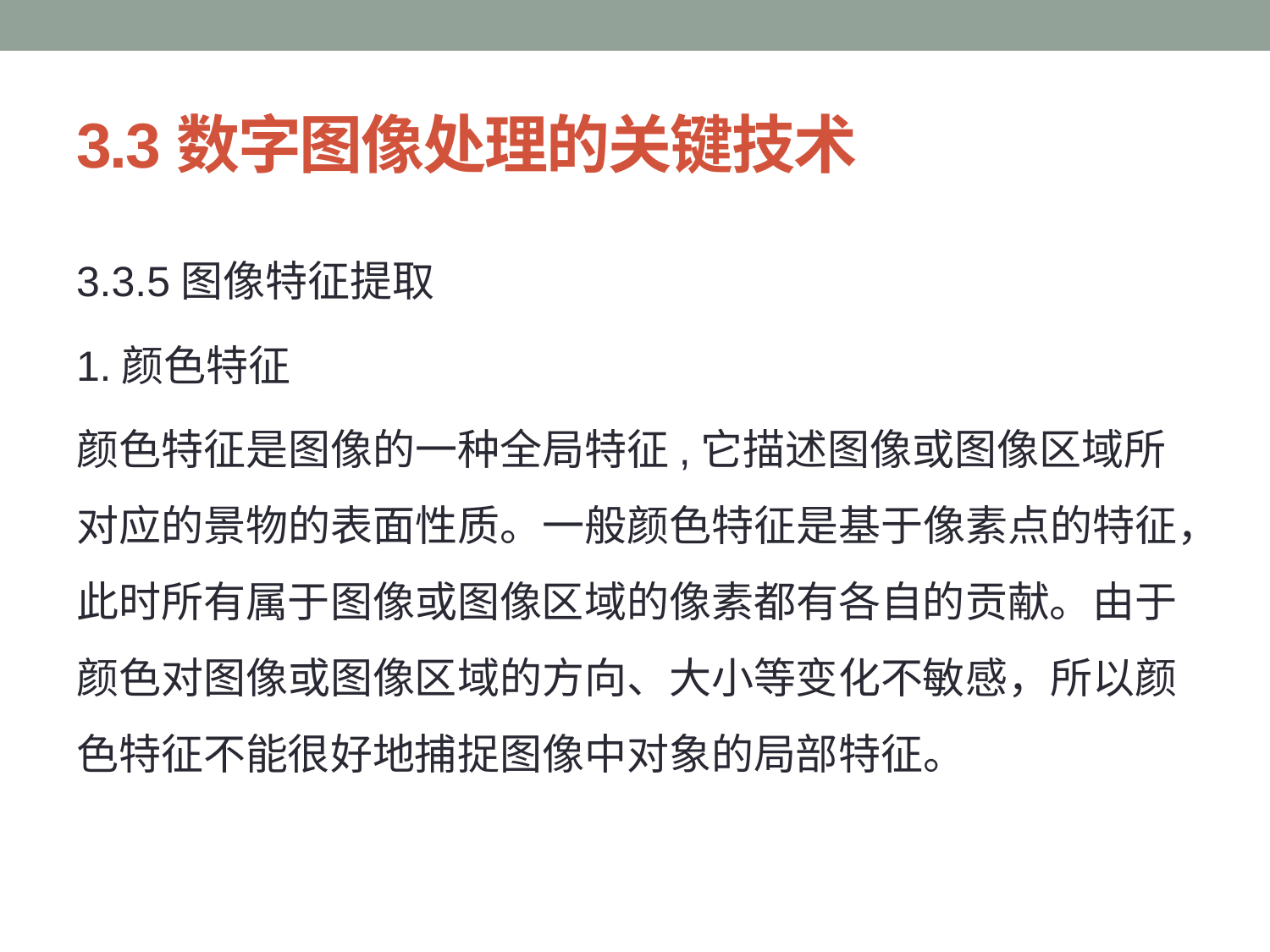

# 3.3数字图像处理的关键技术
3.3.5图像特征提取
1.颜色特征
颜色特征是图像的一种全局特征,它描述图像或图像区域所对应的景物的表面性质。一般颜色特征是基于像素点的特征，此时所有属于图像或图像区域的像素都有各自的贡献。由于颜色对图像或图像区域的方向、大小等变化不敏感，所以颜色特征不能很好地捕捉图像中对象的局部特征。